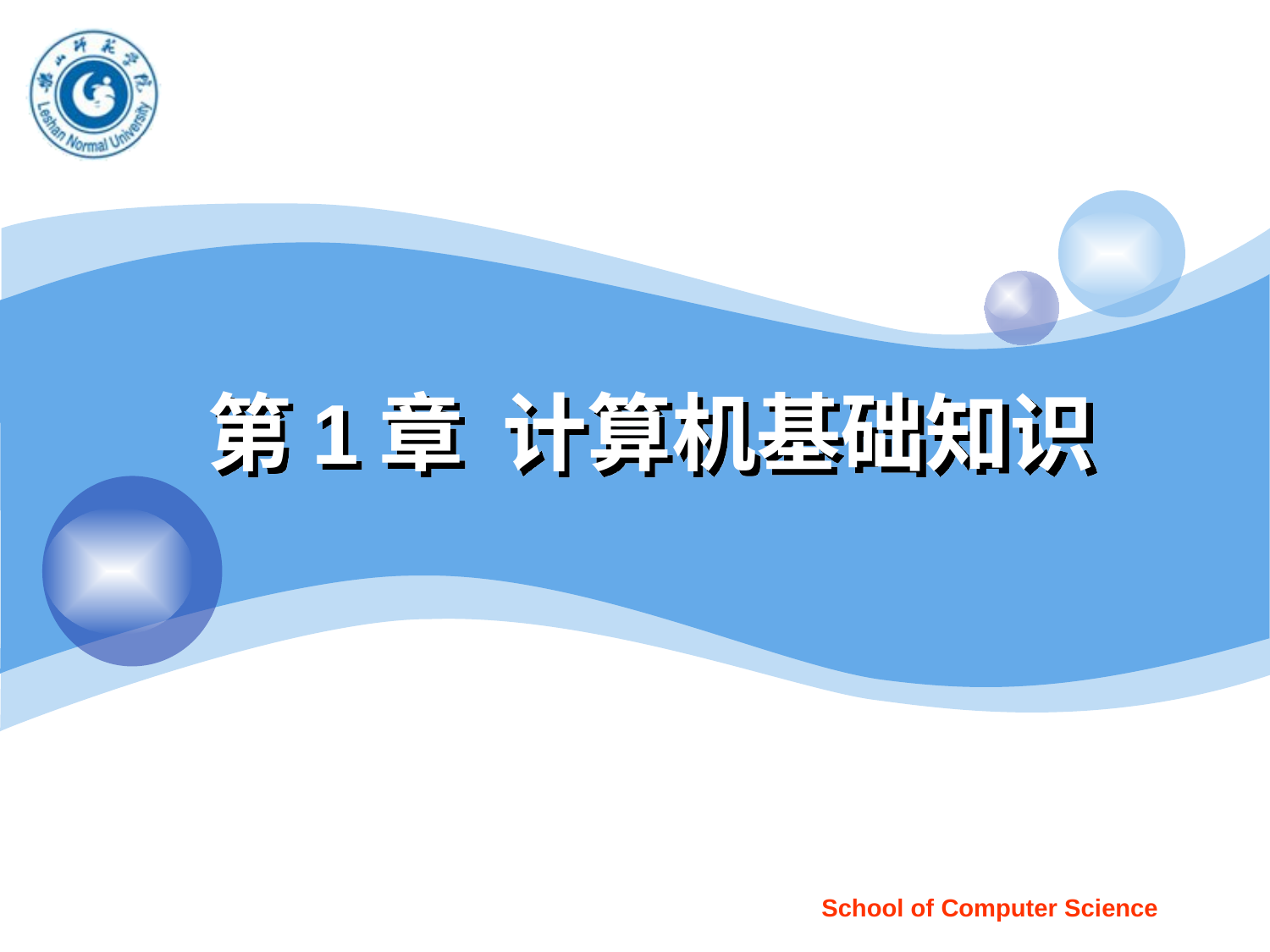

# 第1章  计算机基础知识
School of Computer Science